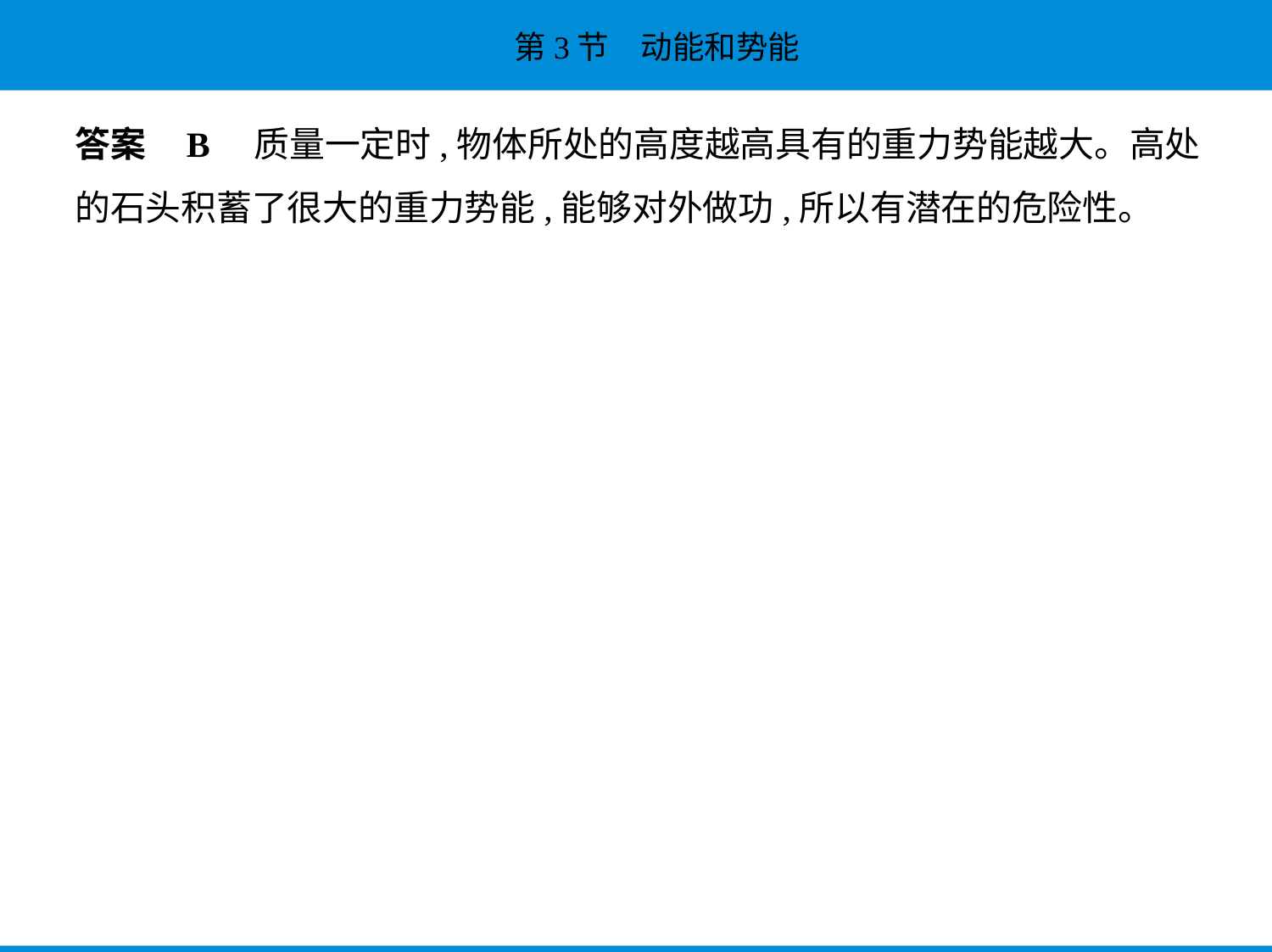

答案    B　质量一定时,物体所处的高度越高具有的重力势能越大。高处
的石头积蓄了很大的重力势能,能够对外做功,所以有潜在的危险性。